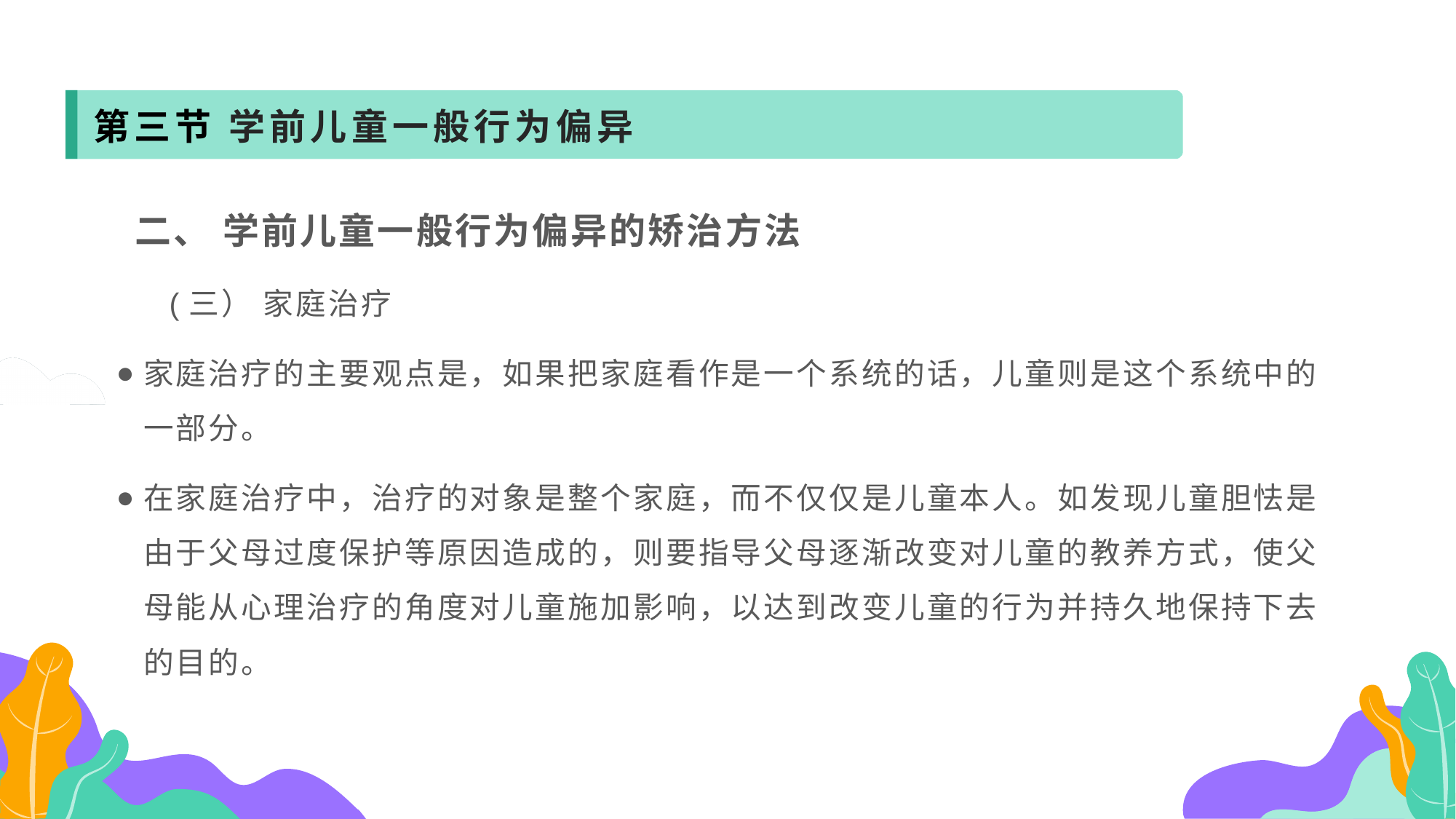

第三节 学前儿童一般行为偏异
 二、 学前儿童一般行为偏异的矫治方法
     (三） 家庭治疗
家庭治疗的主要观点是，如果把家庭看作是一个系统的话，儿童则是这个系统中的一部分。
在家庭治疗中，治疗的对象是整个家庭，而不仅仅是儿童本人。如发现儿童胆怯是由于父母过度保护等原因造成的，则要指导父母逐渐改变对儿童的教养方式，使父母能从心理治疗的角度对儿童施加影响，以达到改变儿童的行为并持久地保持下去的目的。